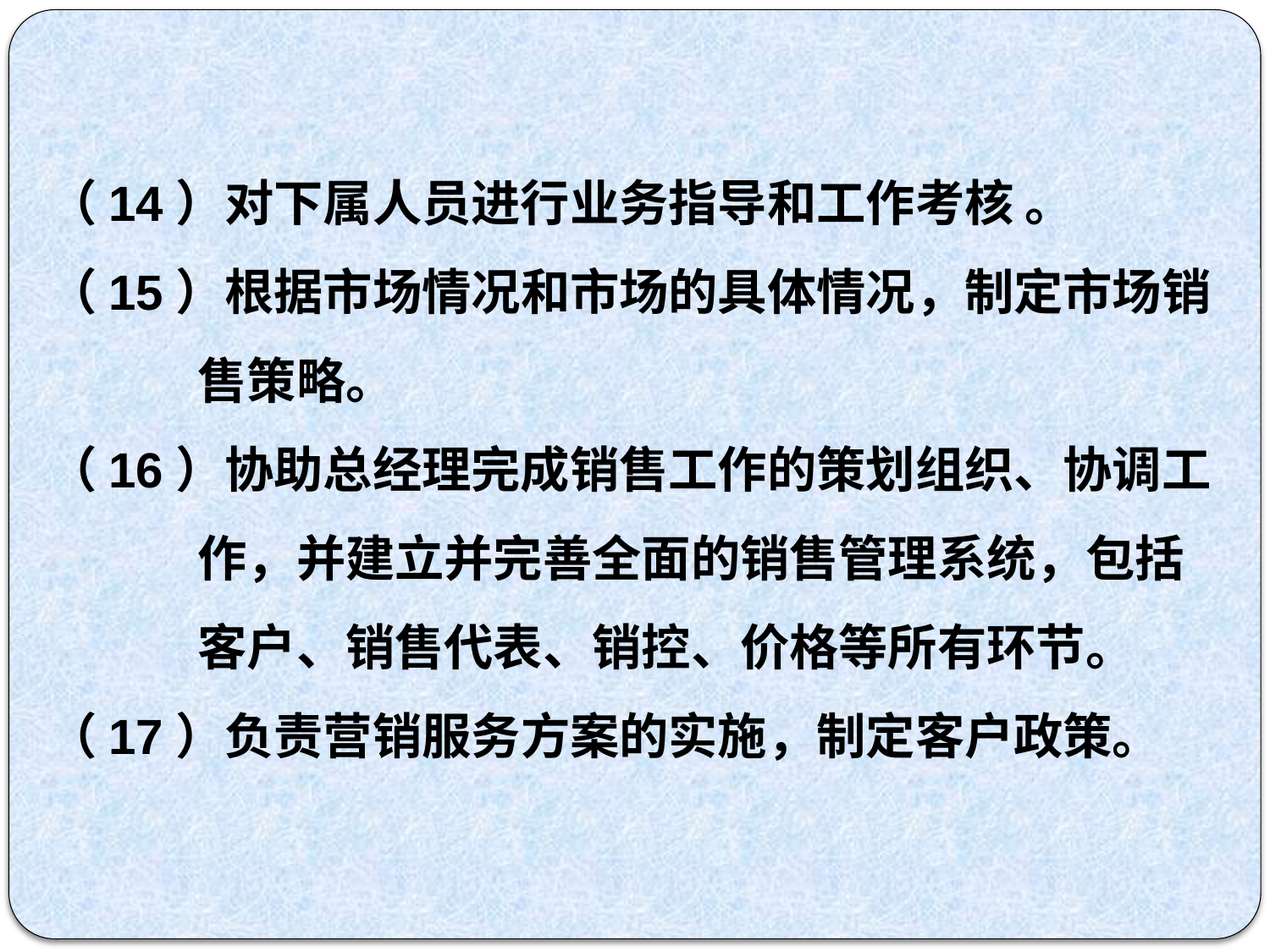

（14）对下属人员进行业务指导和工作考核 。
（15）根据市场情况和市场的具体情况，制定市场销售策略。
（16）协助总经理完成销售工作的策划组织、协调工作，并建立并完善全面的销售管理系统，包括客户、销售代表、销控、价格等所有环节。
（17）负责营销服务方案的实施，制定客户政策。